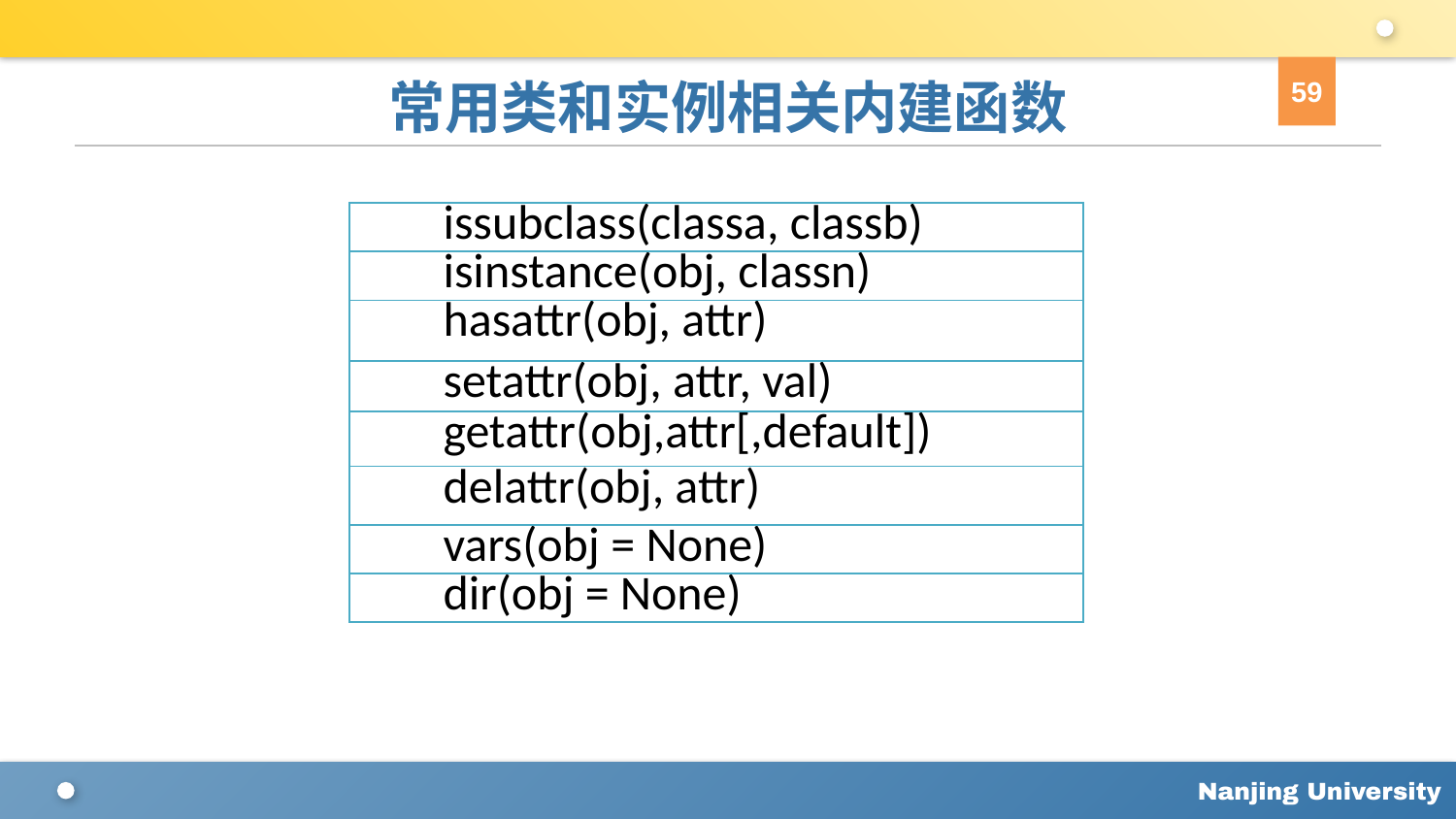

59
# 常用类和实例相关内建函数
| issubclass(classa, classb) |
| --- |
| isinstance(obj, classn) |
| hasattr(obj, attr) |
| setattr(obj, attr, val) |
| getattr(obj,attr[,default]) |
| delattr(obj, attr) |
| vars(obj = None) |
| dir(obj = None) |